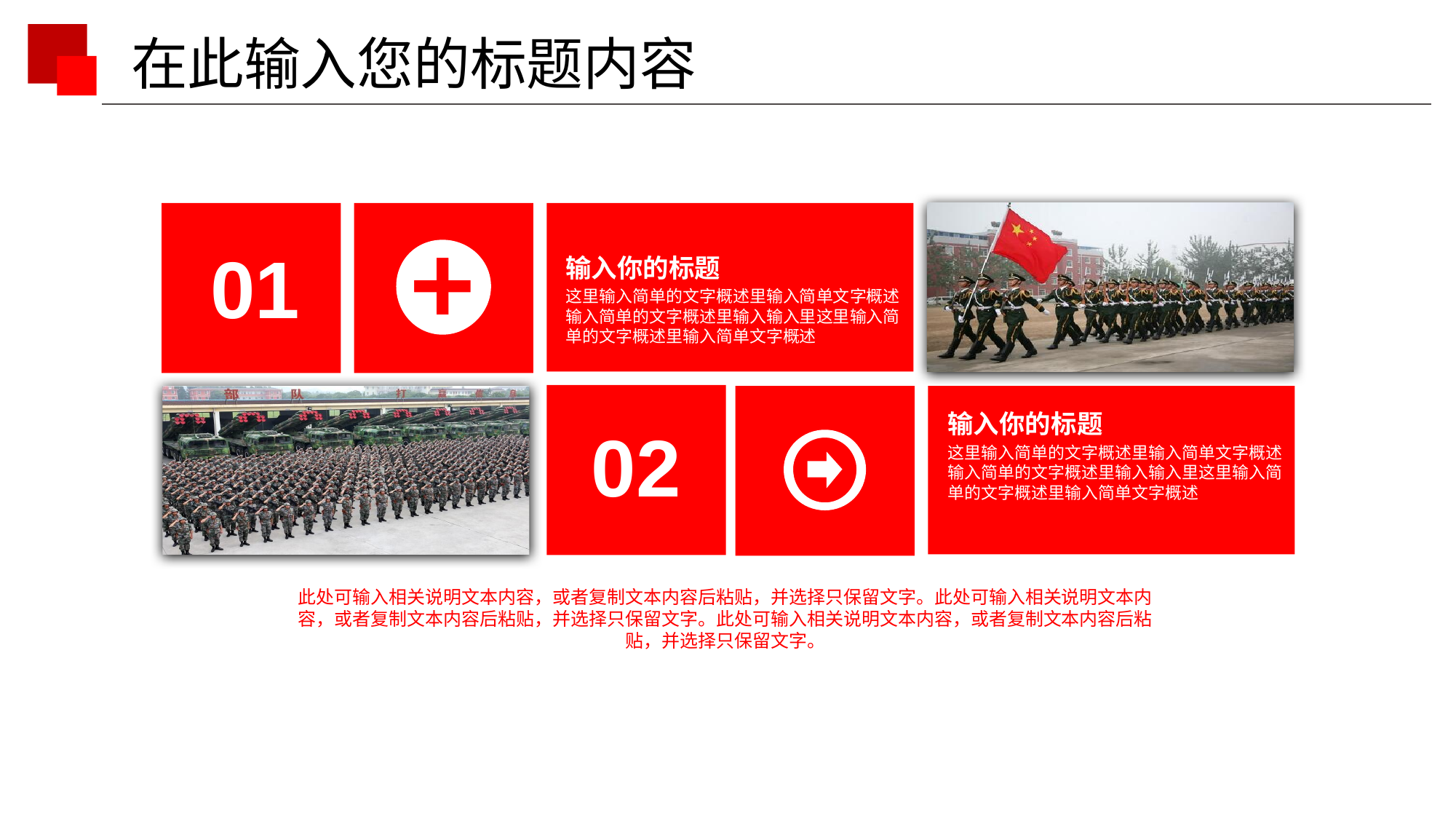

01

输入你的标题
这里输入简单的文字概述里输入简单文字概述输入简单的文字概述里输入输入里这里输入简单的文字概述里输入简单文字概述

输入你的标题
这里输入简单的文字概述里输入简单文字概述输入简单的文字概述里输入输入里这里输入简单的文字概述里输入简单文字概述
02

此处可输入相关说明文本内容，或者复制文本内容后粘贴，并选择只保留文字。此处可输入相关说明文本内容，或者复制文本内容后粘贴，并选择只保留文字。此处可输入相关说明文本内容，或者复制文本内容后粘贴，并选择只保留文字。